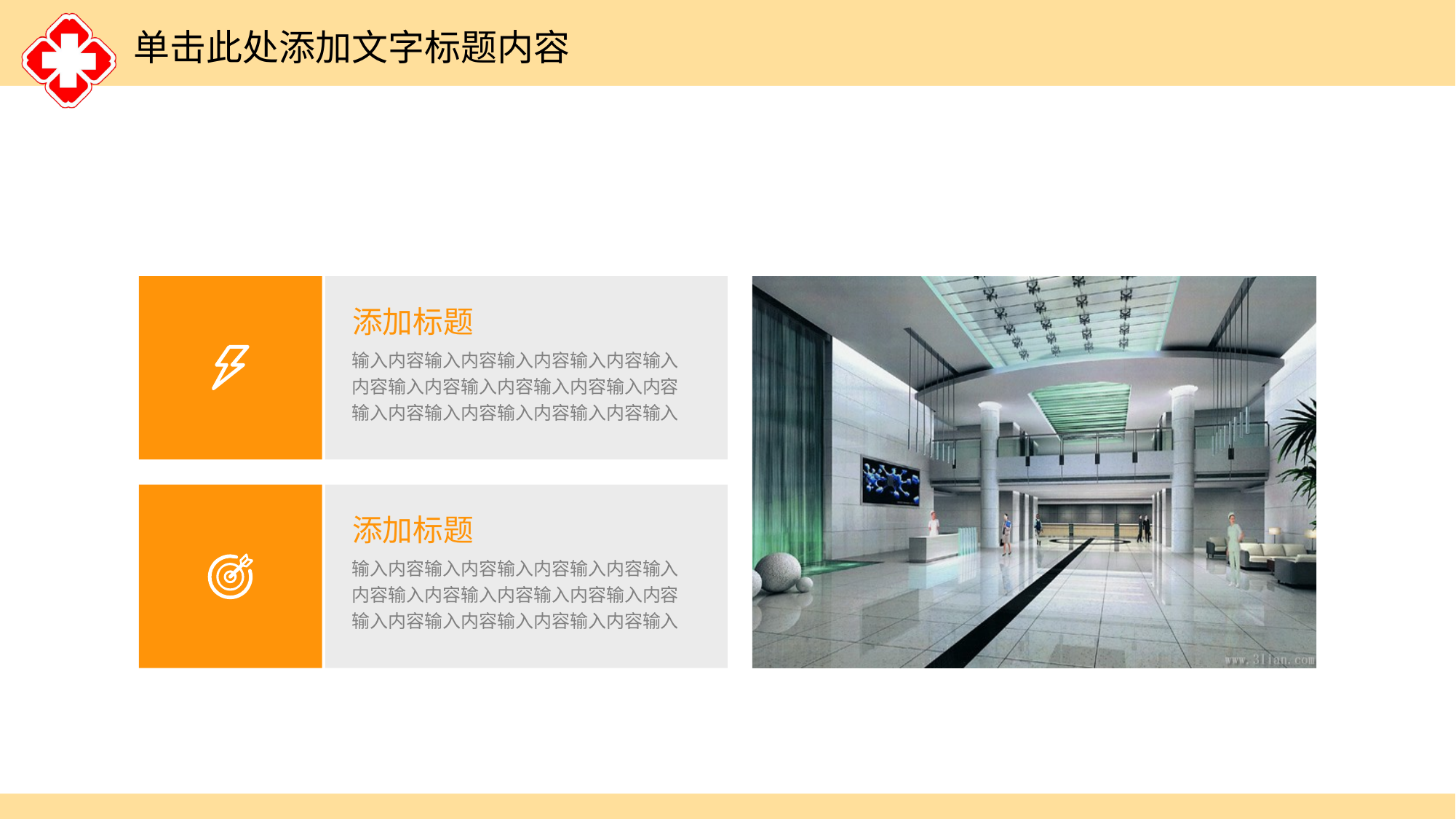

添加标题
输入内容输入内容输入内容输入内容输入内容输入内容输入内容输入内容输入内容输入内容输入内容输入内容输入内容输入

添加标题
输入内容输入内容输入内容输入内容输入内容输入内容输入内容输入内容输入内容输入内容输入内容输入内容输入内容输入